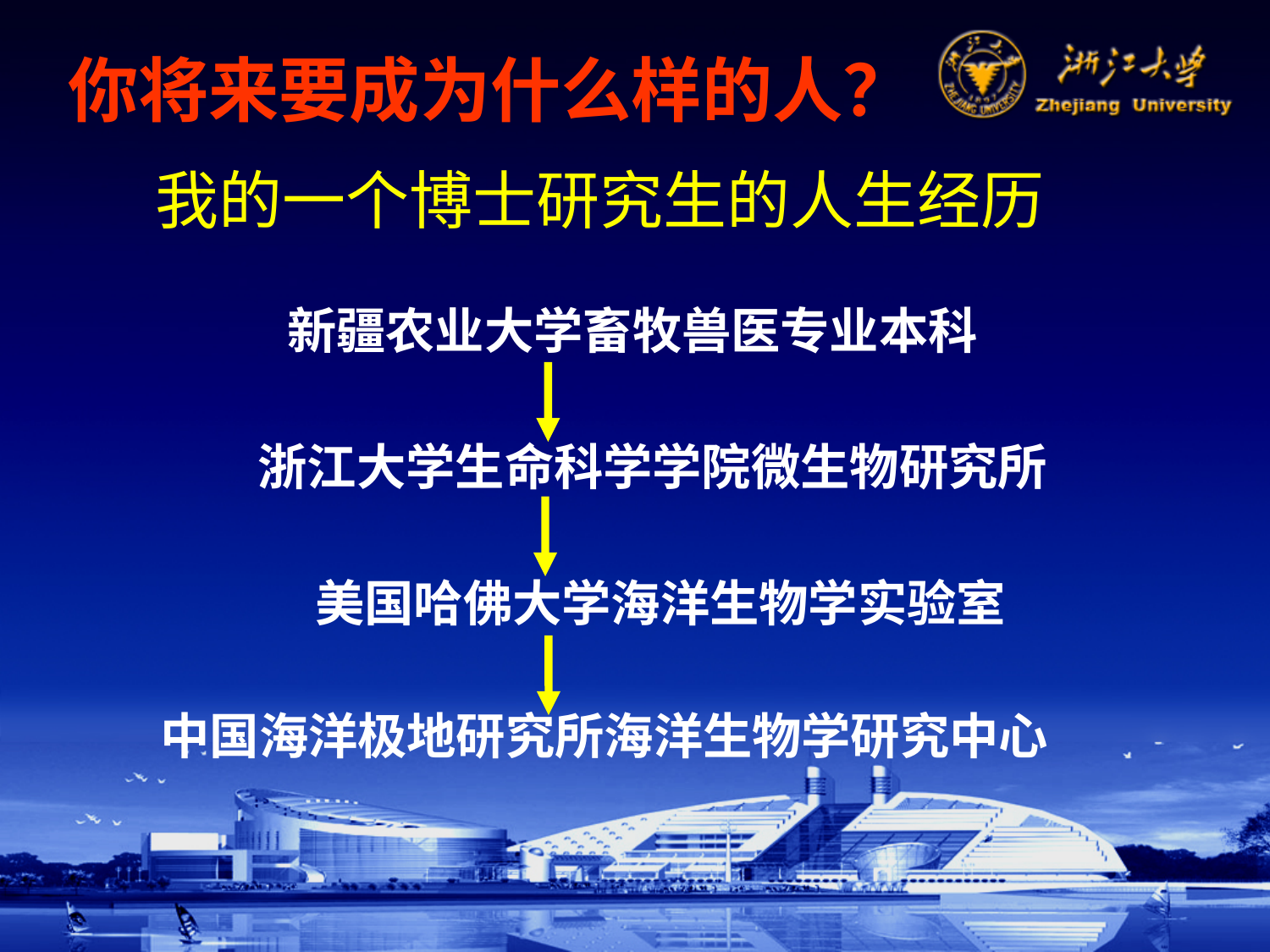

你将来要成为什么样的人？
我的一个博士研究生的人生经历
新疆农业大学畜牧兽医专业本科

浙江大学生命科学学院微生物研究所

美国哈佛大学海洋生物学实验室

中国海洋极地研究所海洋生物学研究中心